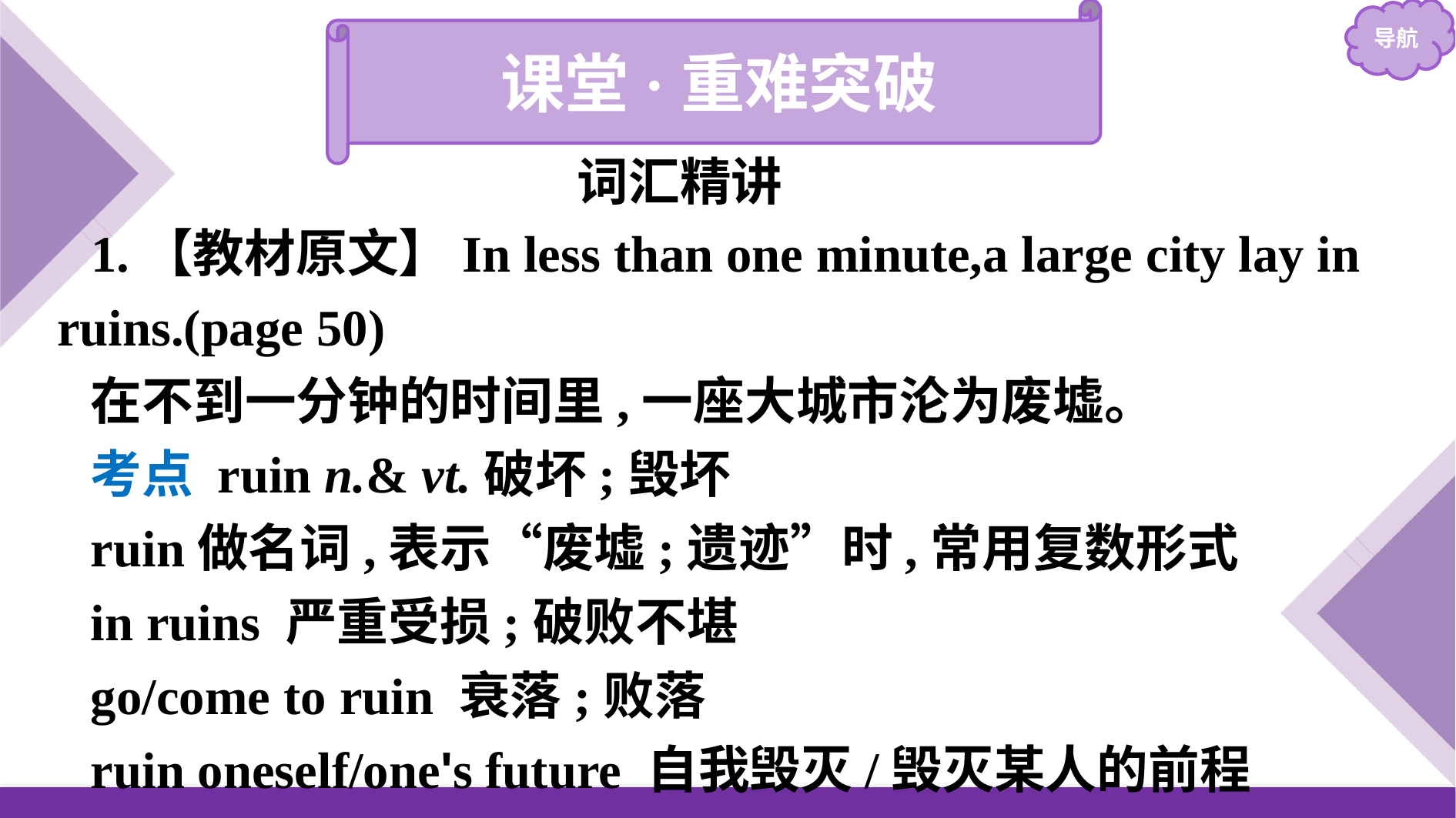

课堂·重难突破
词汇精讲
1.【教材原文】In less than one minute,a large city lay in ruins.(page 50)
在不到一分钟的时间里,一座大城市沦为废墟。
考点 ruin n.& vt.破坏;毁坏
ruin做名词,表示“废墟;遗迹”时,常用复数形式
in ruins 严重受损;破败不堪
go/come to ruin 衰落;败落
ruin oneself/one's future 自我毁灭/毁灭某人的前程